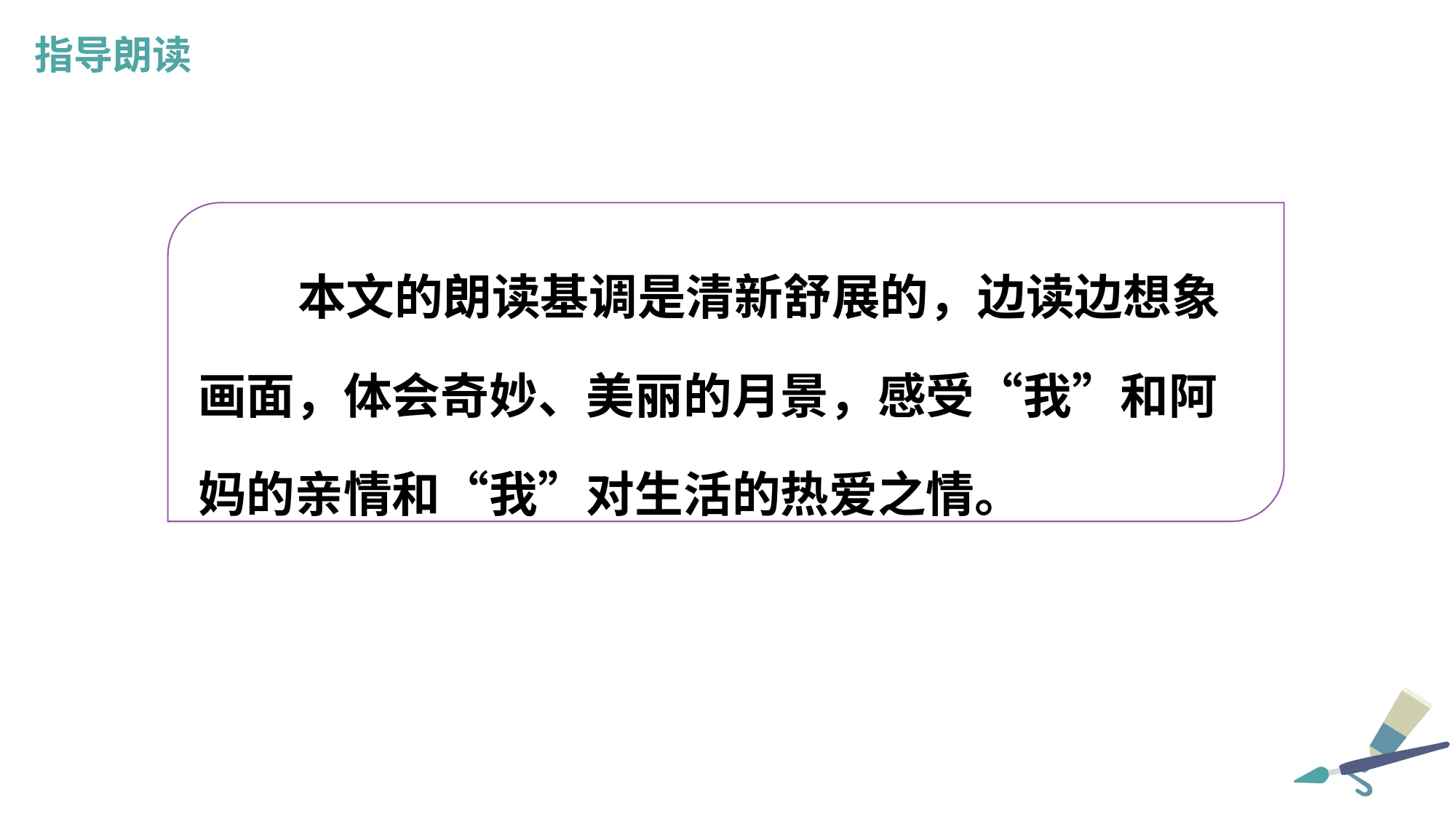

指导朗读
本文的朗读基调是清新舒展的，边读边想象画面，体会奇妙、美丽的月景，感受“我”和阿妈的亲情和“我”对生活的热爱之情。